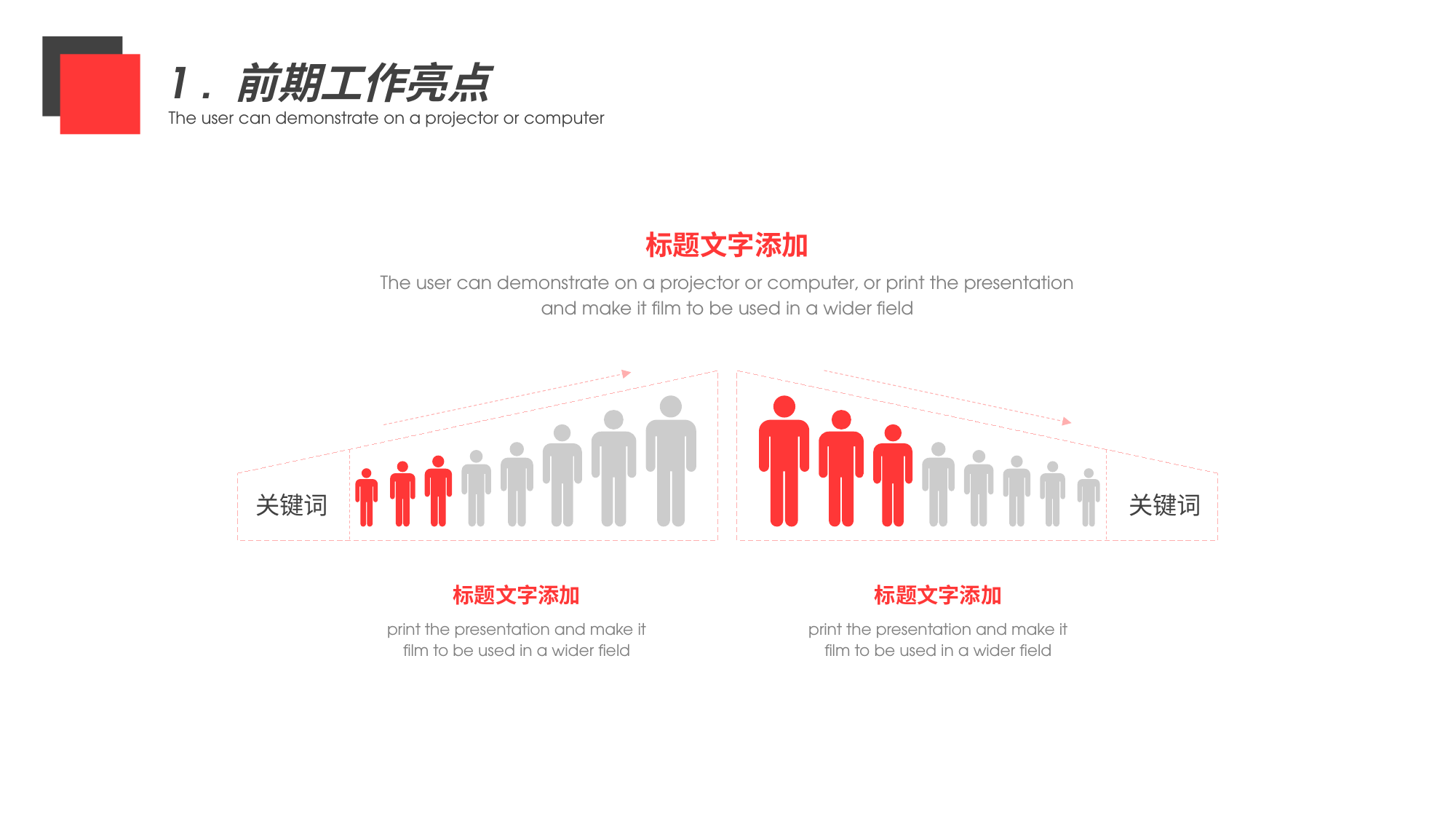

1 . 前期工作亮点
The user can demonstrate on a projector or computer

标题文字添加
The user can demonstrate on a projector or computer, or print the presentation and make it film to be used in a wider field

关键词
关键词
标题文字添加
print the presentation and make it film to be used in a wider field
标题文字添加
print the presentation and make it film to be used in a wider field